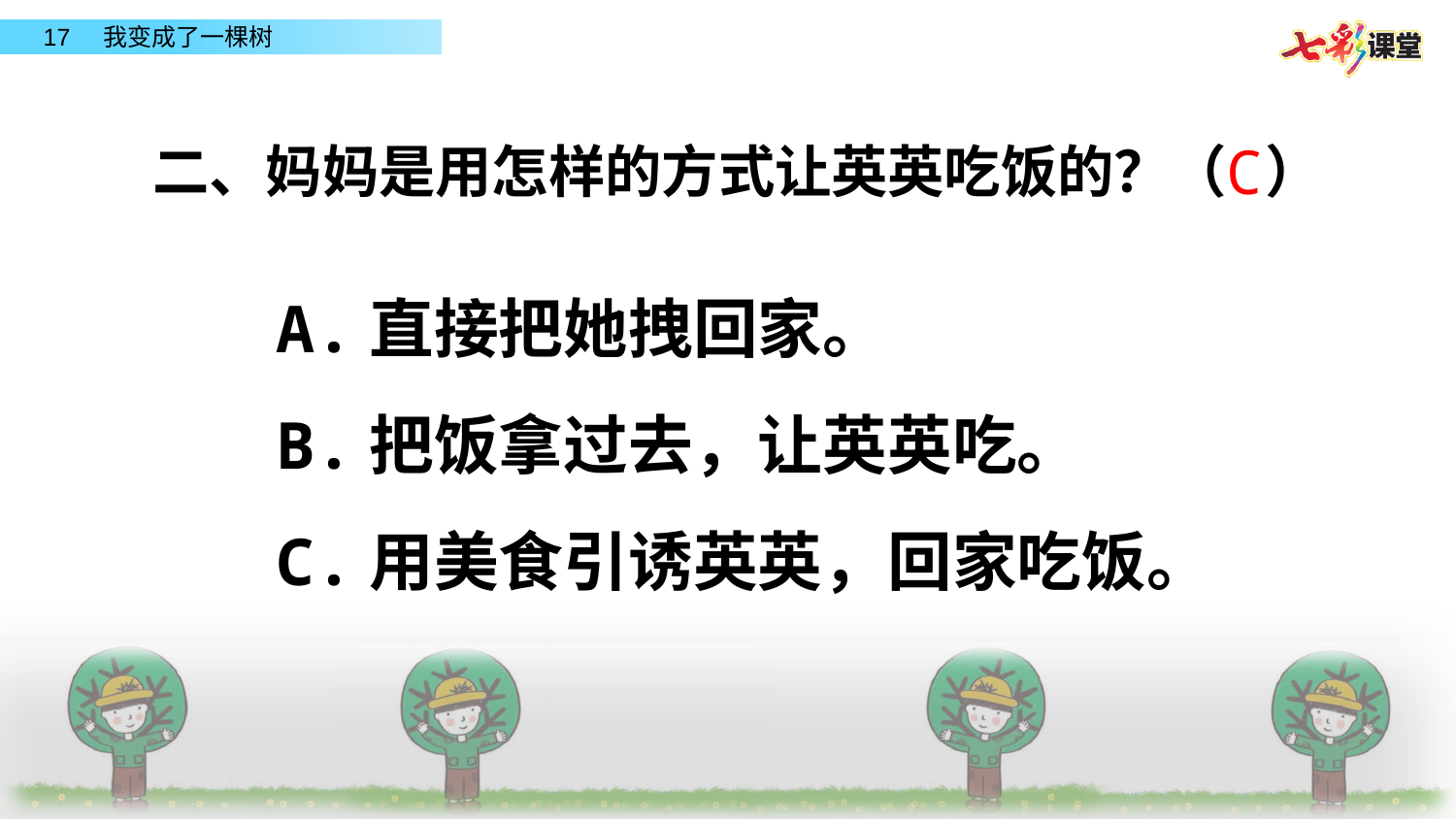

C
二、妈妈是用怎样的方式让英英吃饭的？（   ）
A.直接把她拽回家。
B.把饭拿过去，让英英吃。
C.用美食引诱英英，回家吃饭。